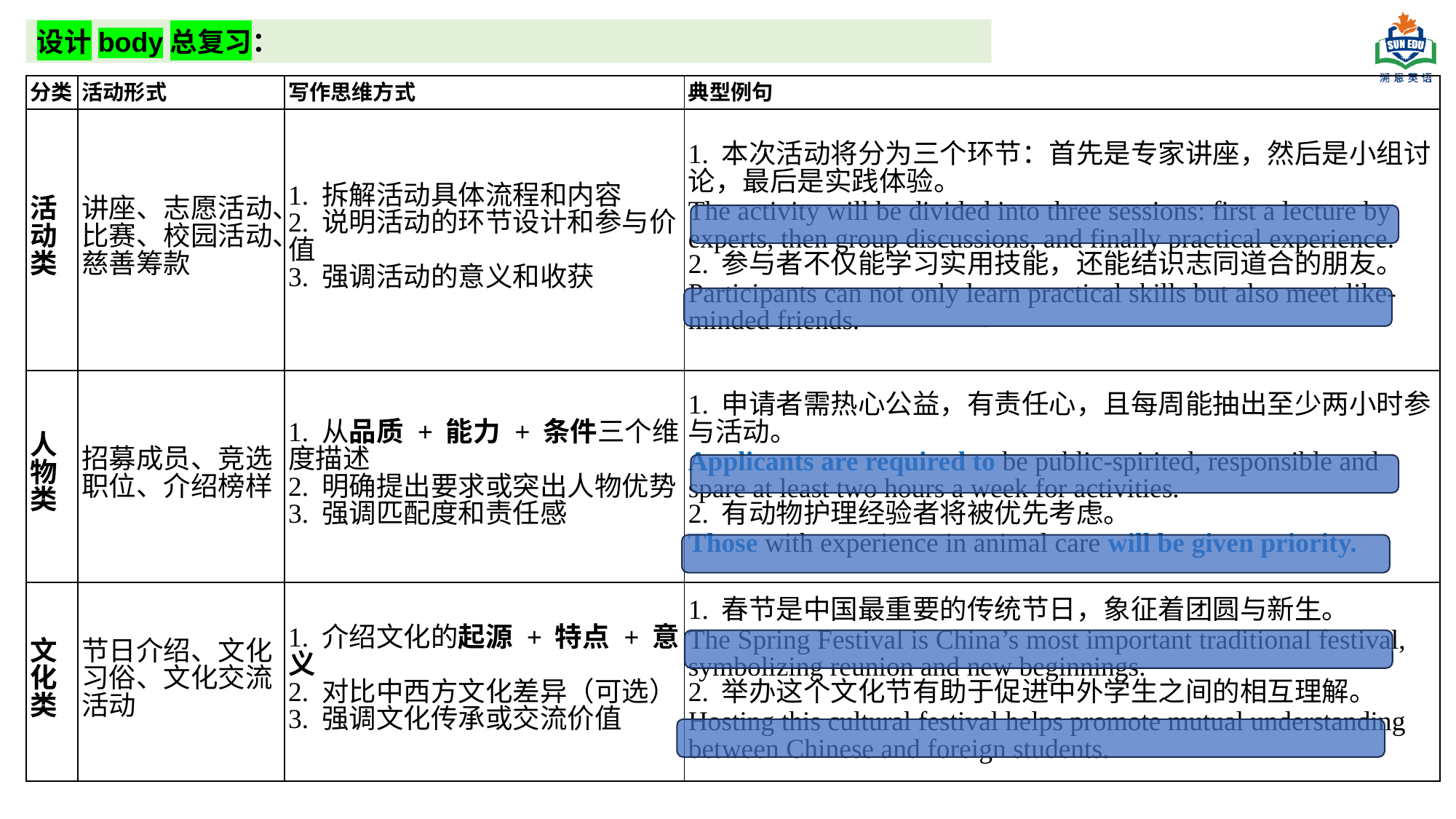

设计body总复习：
| 分类 | 活动形式 | 写作思维方式 | 典型例句 |
| --- | --- | --- | --- |
| 活动类 | 讲座、志愿活动、比赛、校园活动、慈善筹款 | 1. 拆解活动具体流程和内容 2. 说明活动的环节设计和参与价值 3. 强调活动的意义和收获 | 1. 本次活动将分为三个环节：首先是专家讲座，然后是小组讨论，最后是实践体验。 The activity will be divided into three sessions: first a lecture by experts, then group discussions, and finally practical experience. 2. 参与者不仅能学习实用技能，还能结识志同道合的朋友。 Participants can not only learn practical skills but also meet like-minded friends. |
| 人物类 | 招募成员、竞选职位、介绍榜样 | 1. 从品质 + 能力 + 条件三个维度描述 2. 明确提出要求或突出人物优势 3. 强调匹配度和责任感 | 1. 申请者需热心公益，有责任心，且每周能抽出至少两小时参与活动。 Applicants are required to be public-spirited, responsible and spare at least two hours a week for activities. 2. 有动物护理经验者将被优先考虑。 Those with experience in animal care will be given priority. |
| 文化类 | 节日介绍、文化习俗、文化交流活动 | 1. 介绍文化的起源 + 特点 + 意义 2. 对比中西方文化差异（可选） 3. 强调文化传承或交流价值 | 1. 春节是中国最重要的传统节日，象征着团圆与新生。 The Spring Festival is China’s most important traditional festival, symbolizing reunion and new beginnings. 2. 举办这个文化节有助于促进中外学生之间的相互理解。 Hosting this cultural festival helps promote mutual understanding between Chinese and foreign students. |